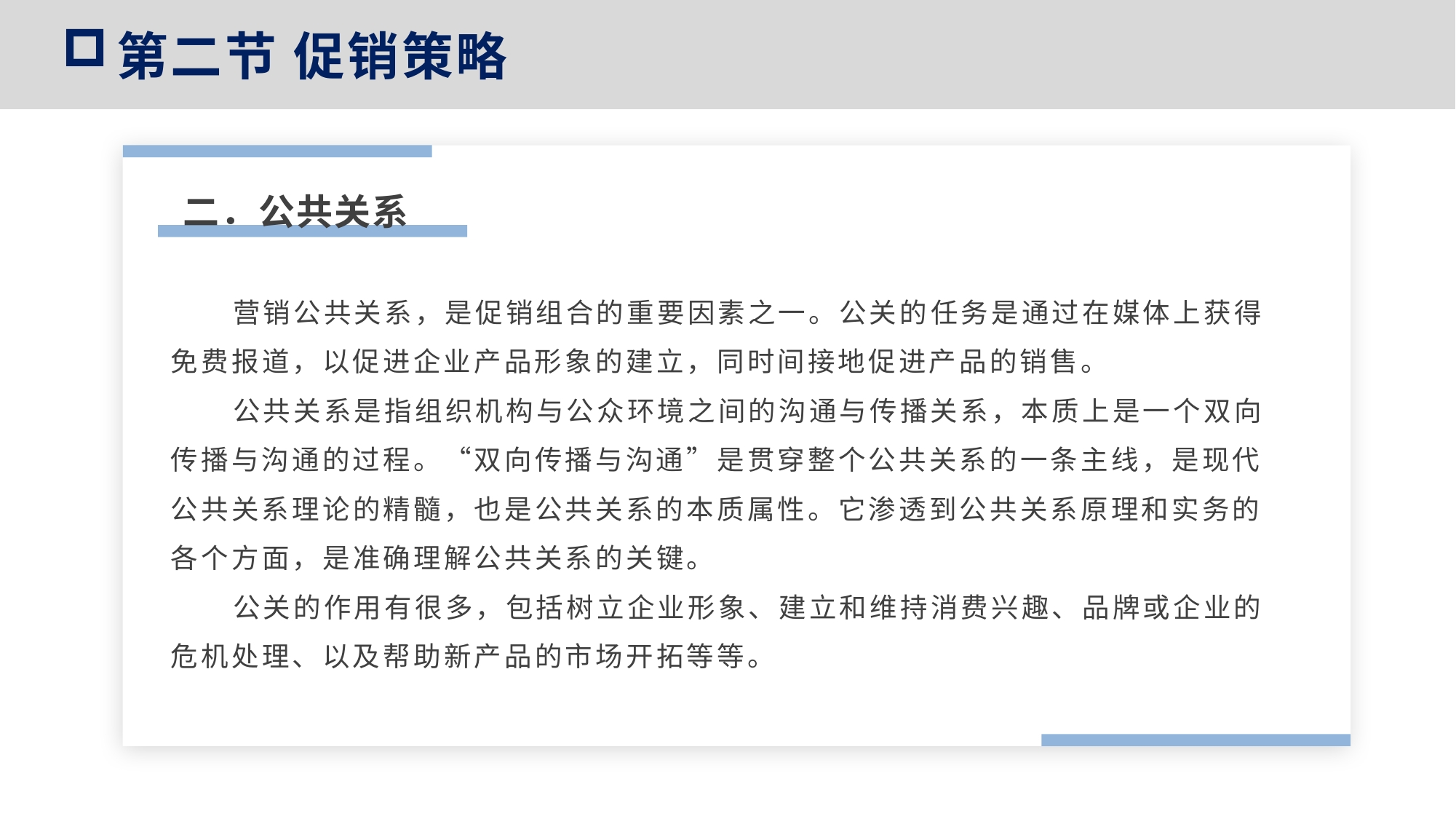

第二节 促销策略

二．公共关系

      营销公共关系，是促销组合的重要因素之一。公关的任务是通过在媒体上获得免费报道，以促进企业产品形象的建立，同时间接地促进产品的销售。
      公共关系是指组织机构与公众环境之间的沟通与传播关系，本质上是一个双向传播与沟通的过程。“双向传播与沟通”是贯穿整个公共关系的一条主线，是现代公共关系理论的精髓，也是公共关系的本质属性。它渗透到公共关系原理和实务的各个方面，是准确理解公共关系的关键。
      公关的作用有很多，包括树立企业形象、建立和维持消费兴趣、品牌或企业的危机处理、以及帮助新产品的市场开拓等等。